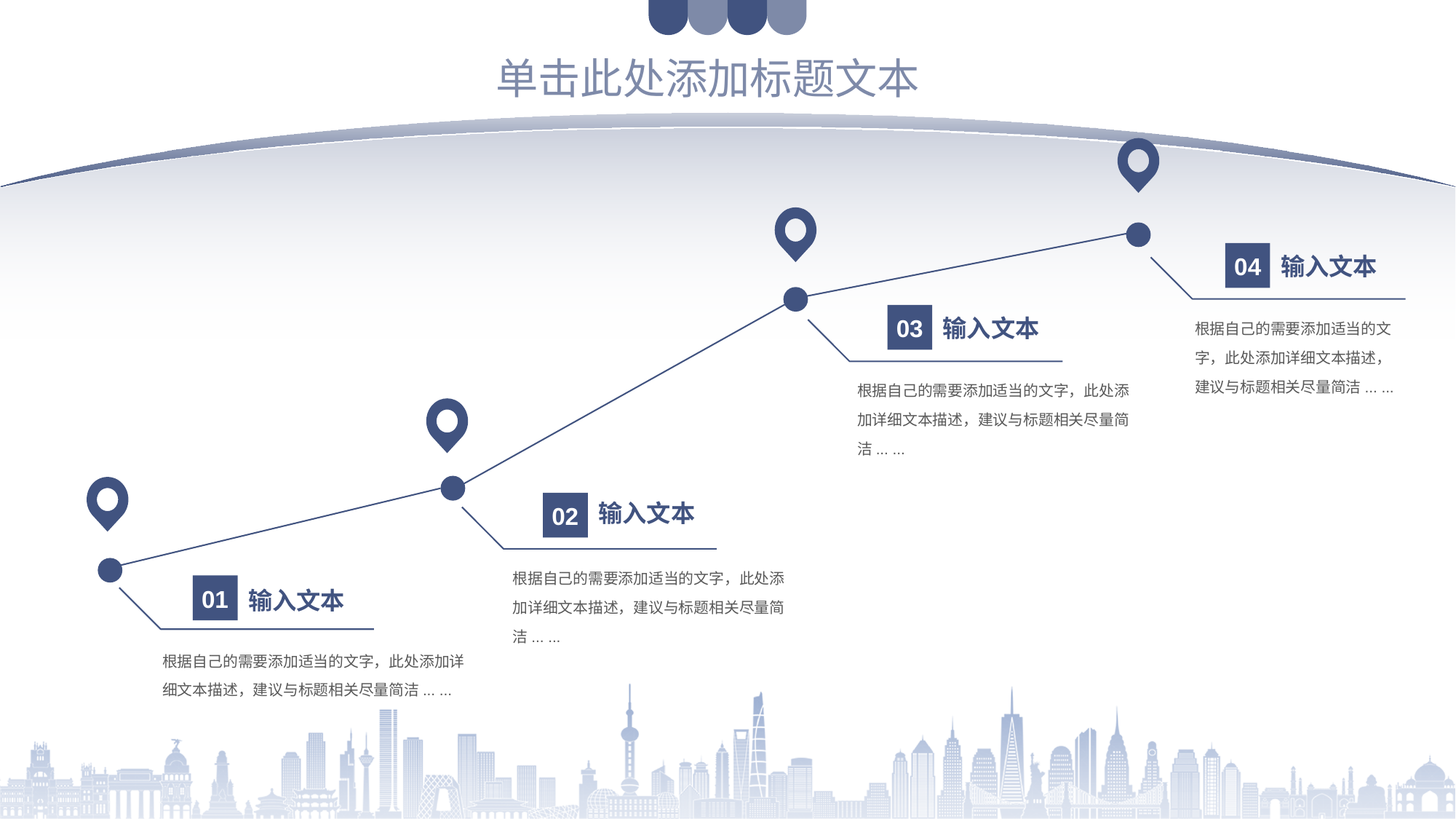

单击此处添加标题文本

04
输入文本

根据自己的需要添加适当的文字，此处添加详细文本描述，建议与标题相关尽量简洁... ...

03
输入文本

根据自己的需要添加适当的文字，此处添加详细文本描述，建议与标题相关尽量简洁... ...

02
输入文本

根据自己的需要添加适当的文字，此处添加详细文本描述，建议与标题相关尽量简洁... ...

01
输入文本

根据自己的需要添加适当的文字，此处添加详细文本描述，建议与标题相关尽量简洁... ...